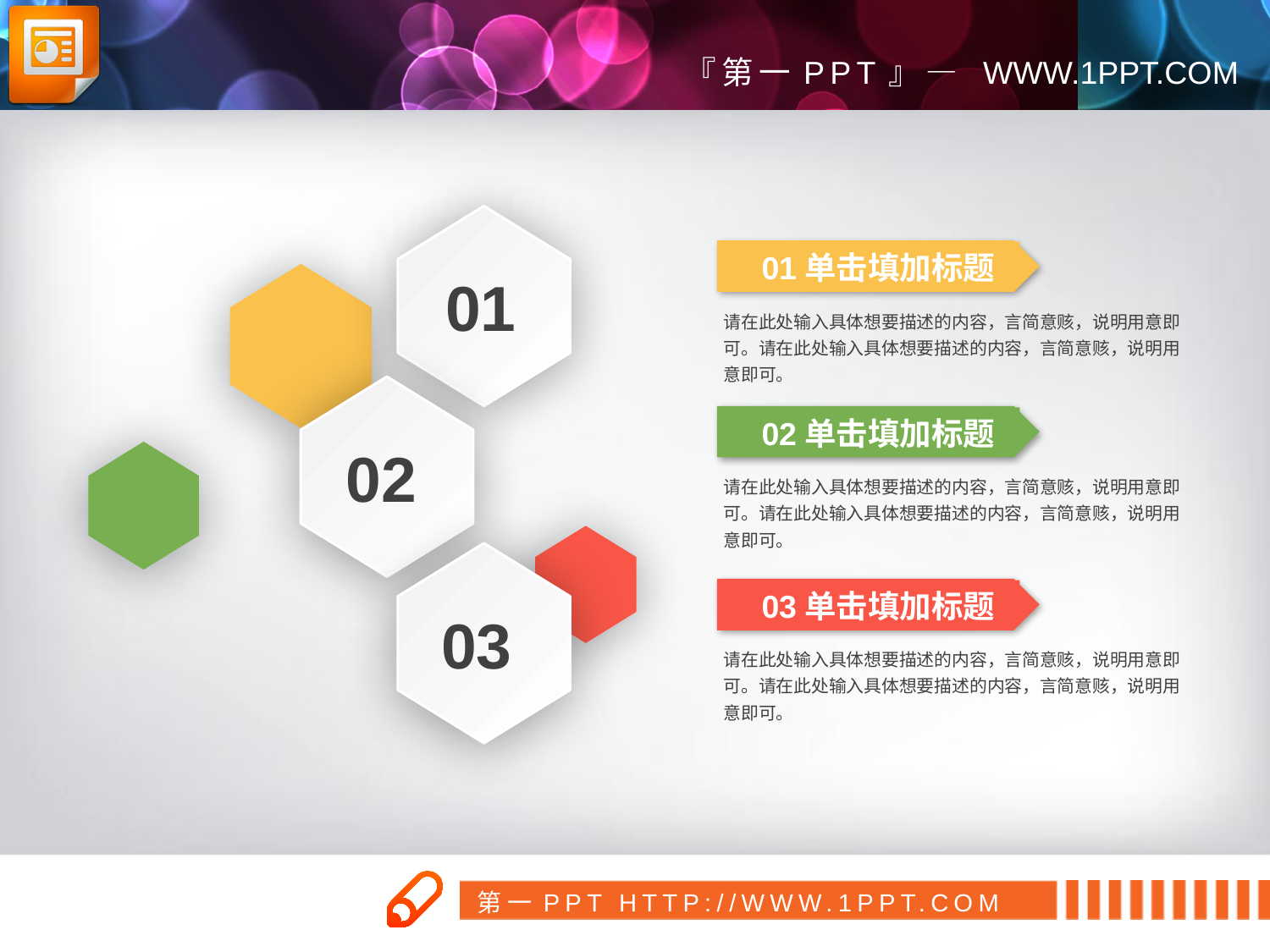

01

01单击填加标题

请在此处输入具体想要描述的内容，言简意赅，说明用意即可。请在此处输入具体想要描述的内容，言简意赅，说明用意即可。

02

02单击填加标题

请在此处输入具体想要描述的内容，言简意赅，说明用意即可。请在此处输入具体想要描述的内容，言简意赅，说明用意即可。

03

03单击填加标题
请在此处输入具体想要描述的内容，言简意赅，说明用意即可。请在此处输入具体想要描述的内容，言简意赅，说明用意即可。